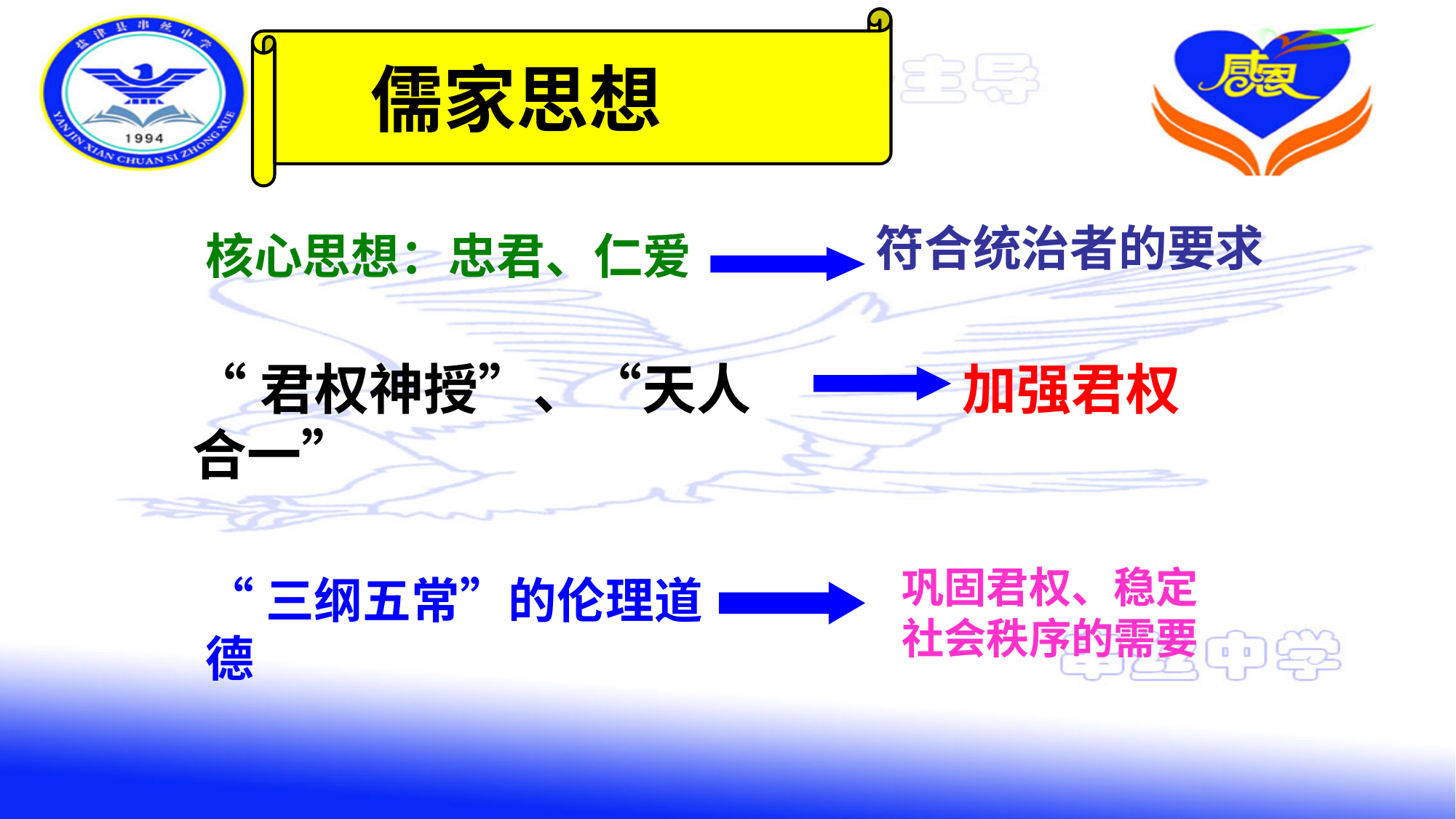

儒家思想
符合统治者的要求
核心思想：忠君、仁爱

“君权神授”、“天人合一”
加强君权

巩固君权、稳定社会秩序的需要
“三纲五常”的伦理道德